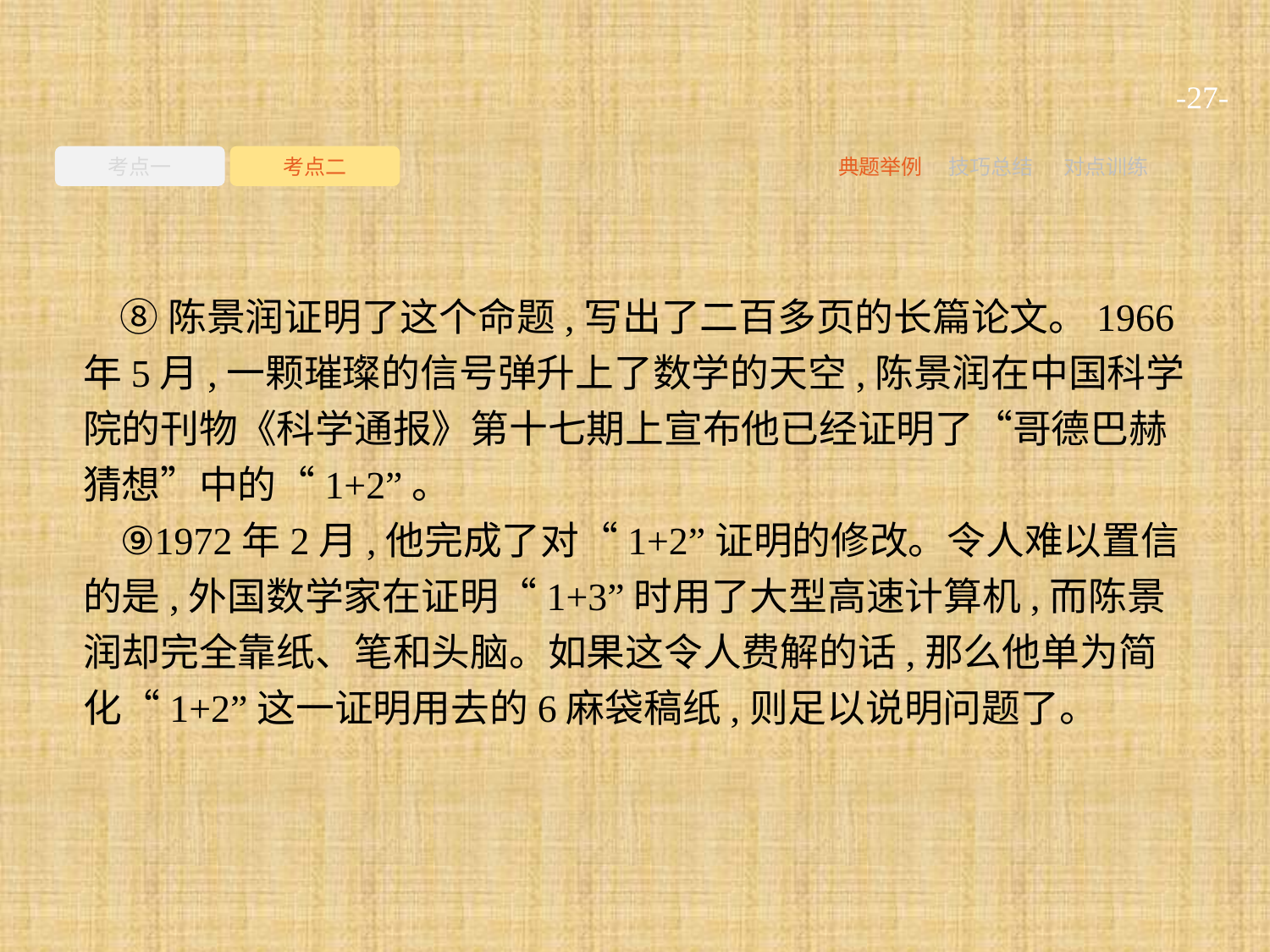

-27-
考点一
考点二
典题举例
技巧总结
对点训练
⑧陈景润证明了这个命题,写出了二百多页的长篇论文。1966年5月,一颗璀璨的信号弹升上了数学的天空,陈景润在中国科学院的刊物《科学通报》第十七期上宣布他已经证明了“哥德巴赫猜想”中的“1+2”。
⑨1972年2月,他完成了对“1+2”证明的修改。令人难以置信的是,外国数学家在证明“1+3”时用了大型高速计算机,而陈景润却完全靠纸、笔和头脑。如果这令人费解的话,那么他单为简化“1+2”这一证明用去的6麻袋稿纸,则足以说明问题了。